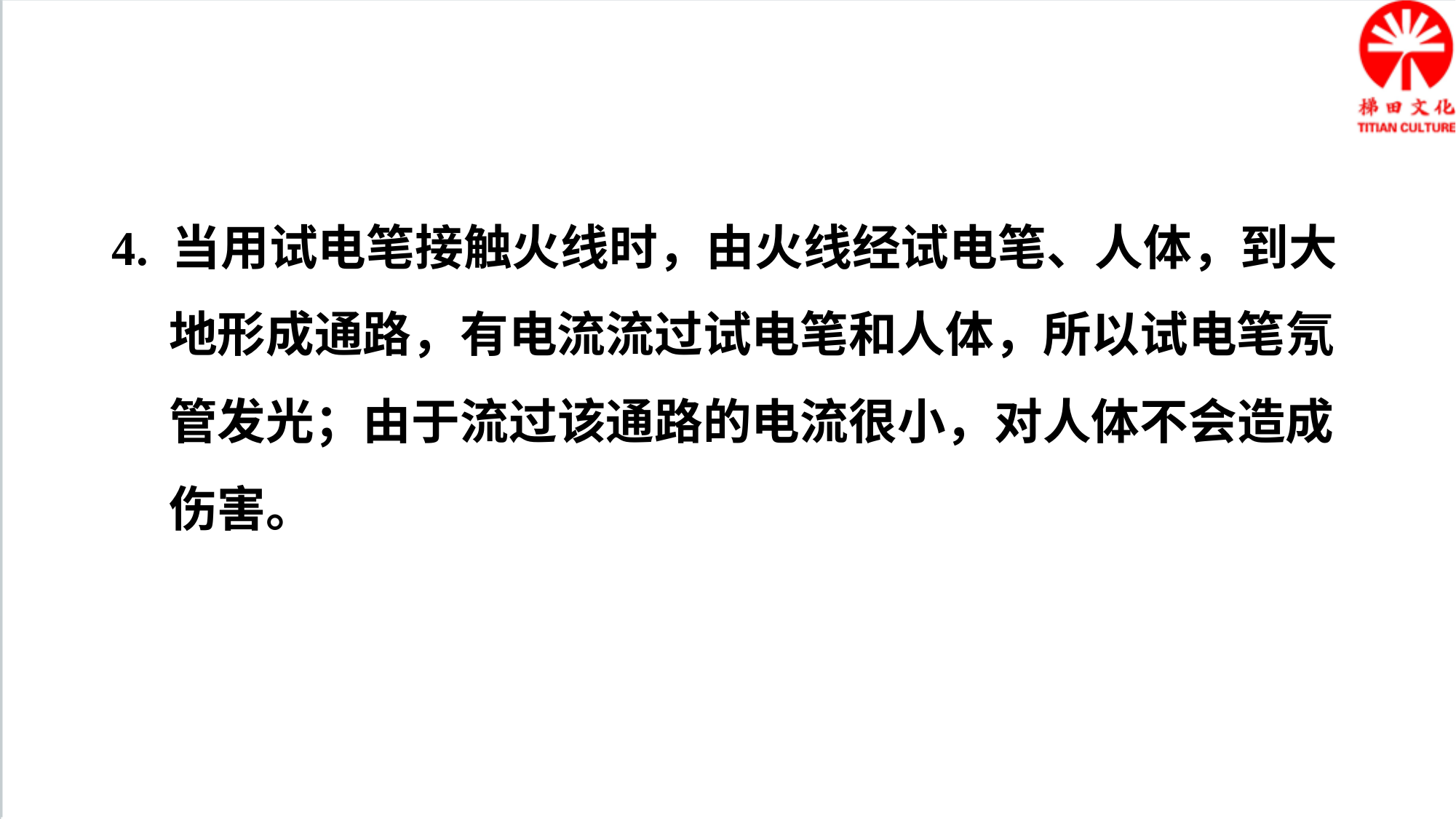

4. 当用试电笔接触火线时，由火线经试电笔、人体，到大地形成通路，有电流流过试电笔和人体，所以试电笔氖管发光；由于流过该通路的电流很小，对人体不会造成伤害。